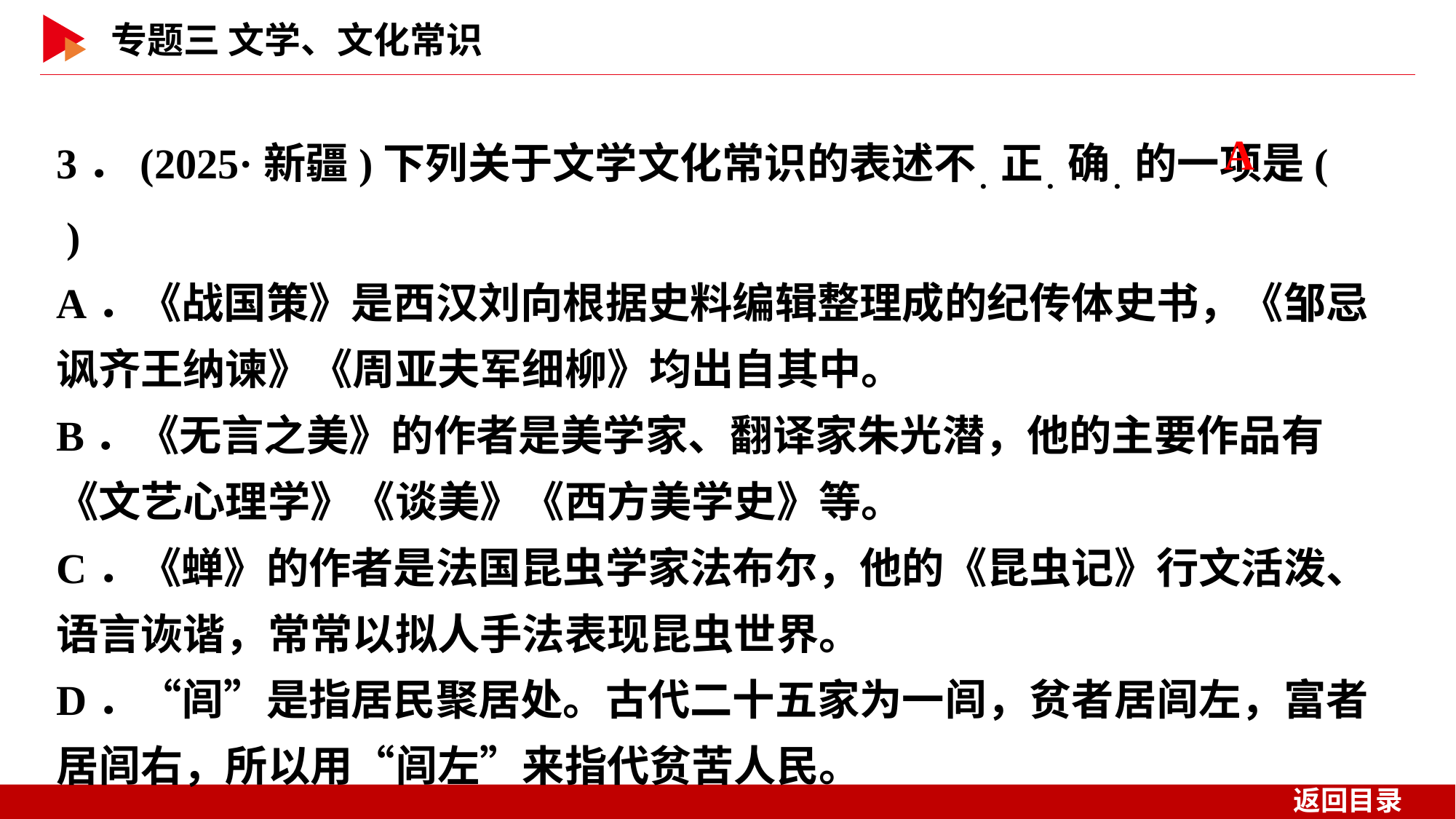

3．(2025·新疆)下列关于文学文化常识的表述不．正．确．的一项是(        )
A．《战国策》是西汉刘向根据史料编辑整理成的纪传体史书，《邹忌讽齐王纳谏》《周亚夫军细柳》均出自其中。
B．《无言之美》的作者是美学家、翻译家朱光潜，他的主要作品有《文艺心理学》《谈美》《西方美学史》等。
C．《蝉》的作者是法国昆虫学家法布尔，他的《昆虫记》行文活泼、语言诙谐，常常以拟人手法表现昆虫世界。
D．“闾”是指居民聚居处。古代二十五家为一闾，贫者居闾左，富者居闾右，所以用“闾左”来指代贫苦人民。
   A